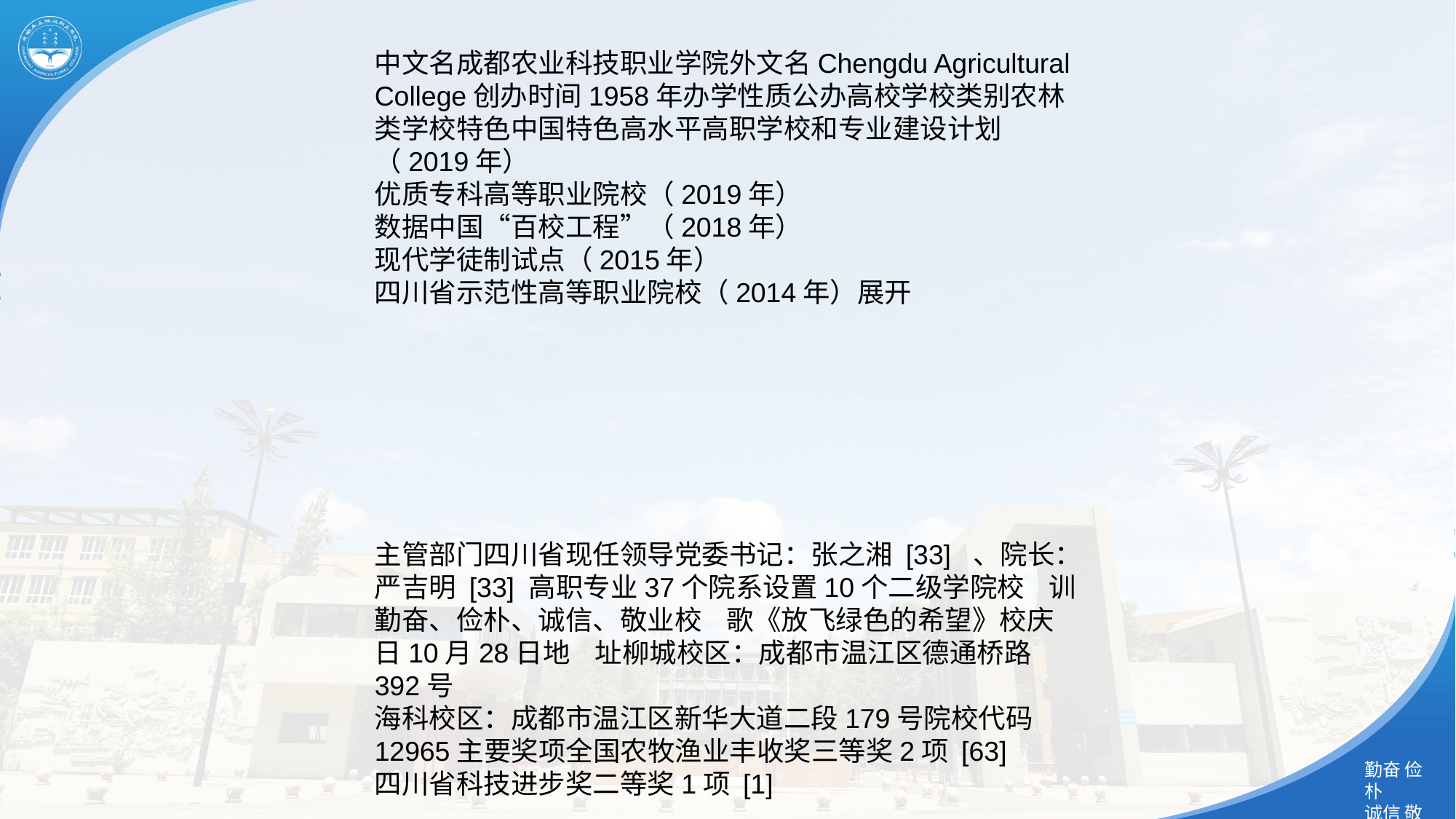

中文名成都农业科技职业学院外文名Chengdu Agricultural College创办时间1958年办学性质公办高校学校类别农林类学校特色中国特色高水平高职学校和专业建设计划（2019年）
优质专科高等职业院校（2019年）
数据中国“百校工程”（2018年）
现代学徒制试点（2015年）
四川省示范性高等职业院校（2014年）展开

主管部门四川省现任领导党委书记：张之湘 [33]  、院长：严吉明 [33] 高职专业37个院系设置10个二级学院校    训勤奋、俭朴、诚信、敬业校    歌《放飞绿色的希望》校庆日10月28日地    址柳城校区：成都市温江区德通桥路392号
海科校区：成都市温江区新华大道二段179号院校代码12965主要奖项全国农牧渔业丰收奖三等奖2项 [63]
四川省科技进步奖二等奖1项 [1]